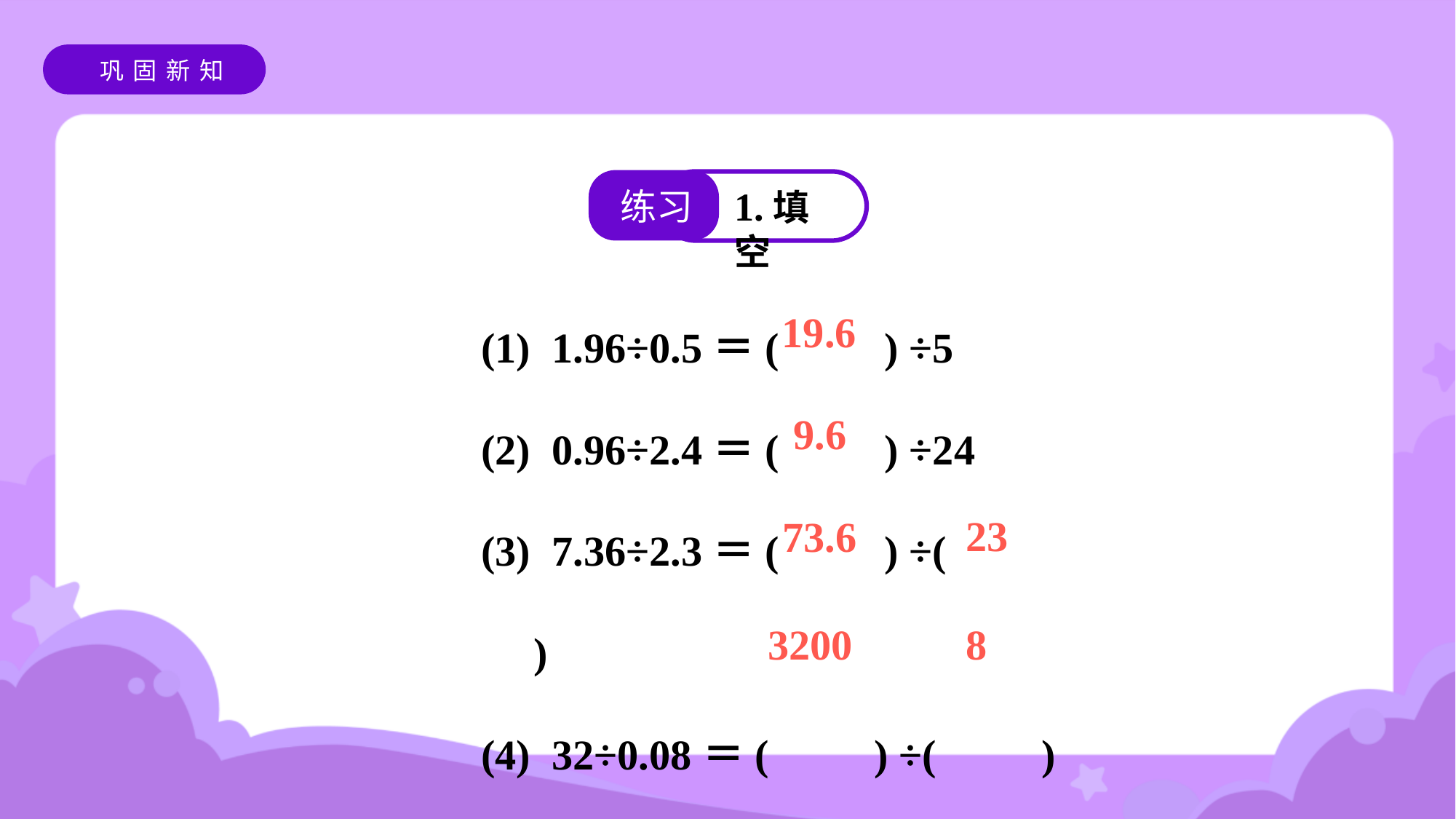

巩固新知

练习

1.填空
(1)  1.96÷0.5＝(　　) ÷5
(2)  0.96÷2.4＝(　　) ÷24
(3)  7.36÷2.3＝(　　) ÷(　　)
(4)  32÷0.08＝(　　) ÷(　　)
19.6
9.6
23
73.6
8
3200